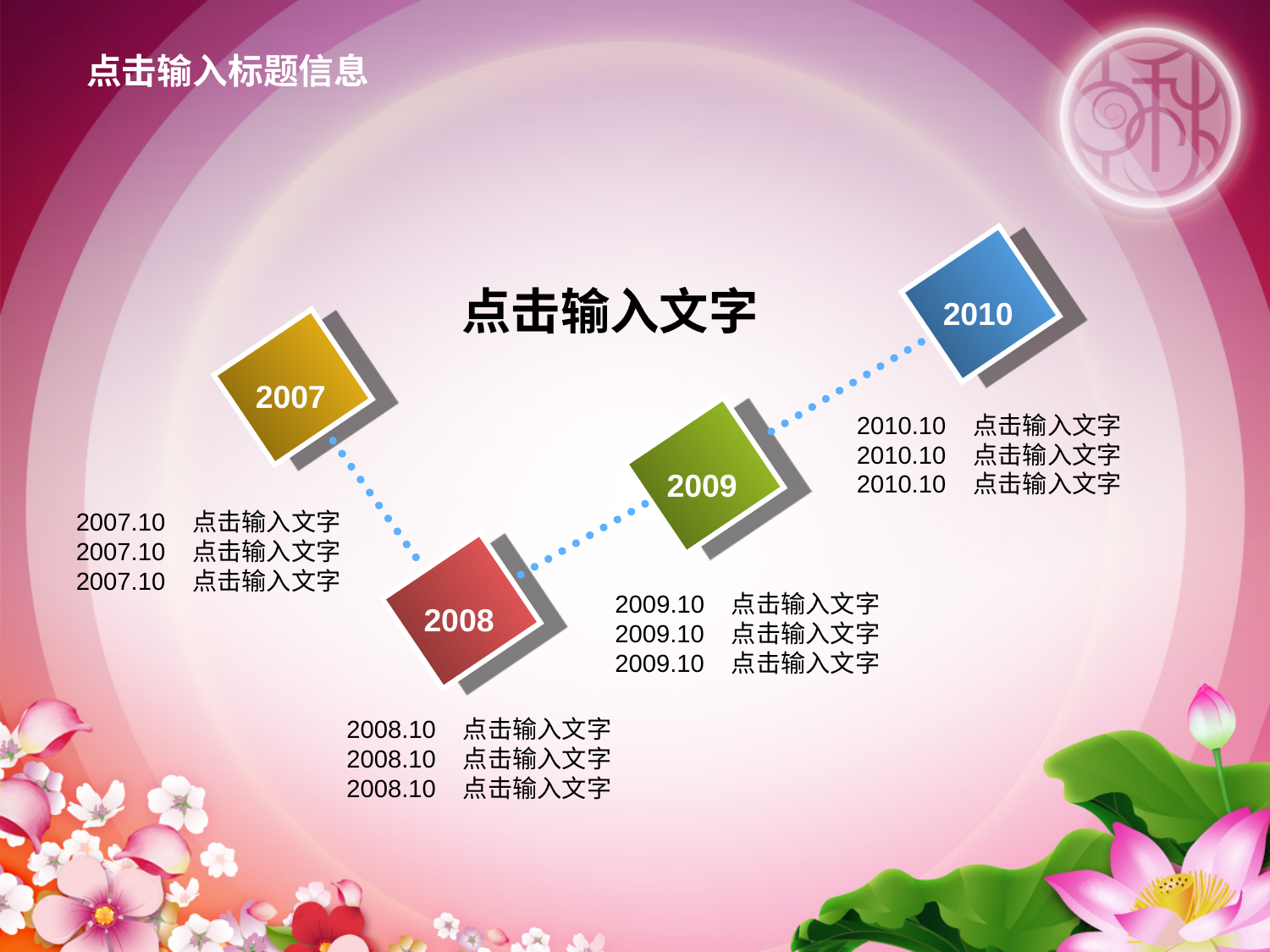

点击输入标题信息

点击输入文字
2010

2007
2010.10   点击输入文字
2010.10   点击输入文字
2010.10   点击输入文字

2009
2007.10   点击输入文字
2007.10   点击输入文字
2007.10   点击输入文字

2009.10   点击输入文字
2009.10   点击输入文字
2009.10   点击输入文字
2008
2008.10   点击输入文字
2008.10   点击输入文字
2008.10   点击输入文字